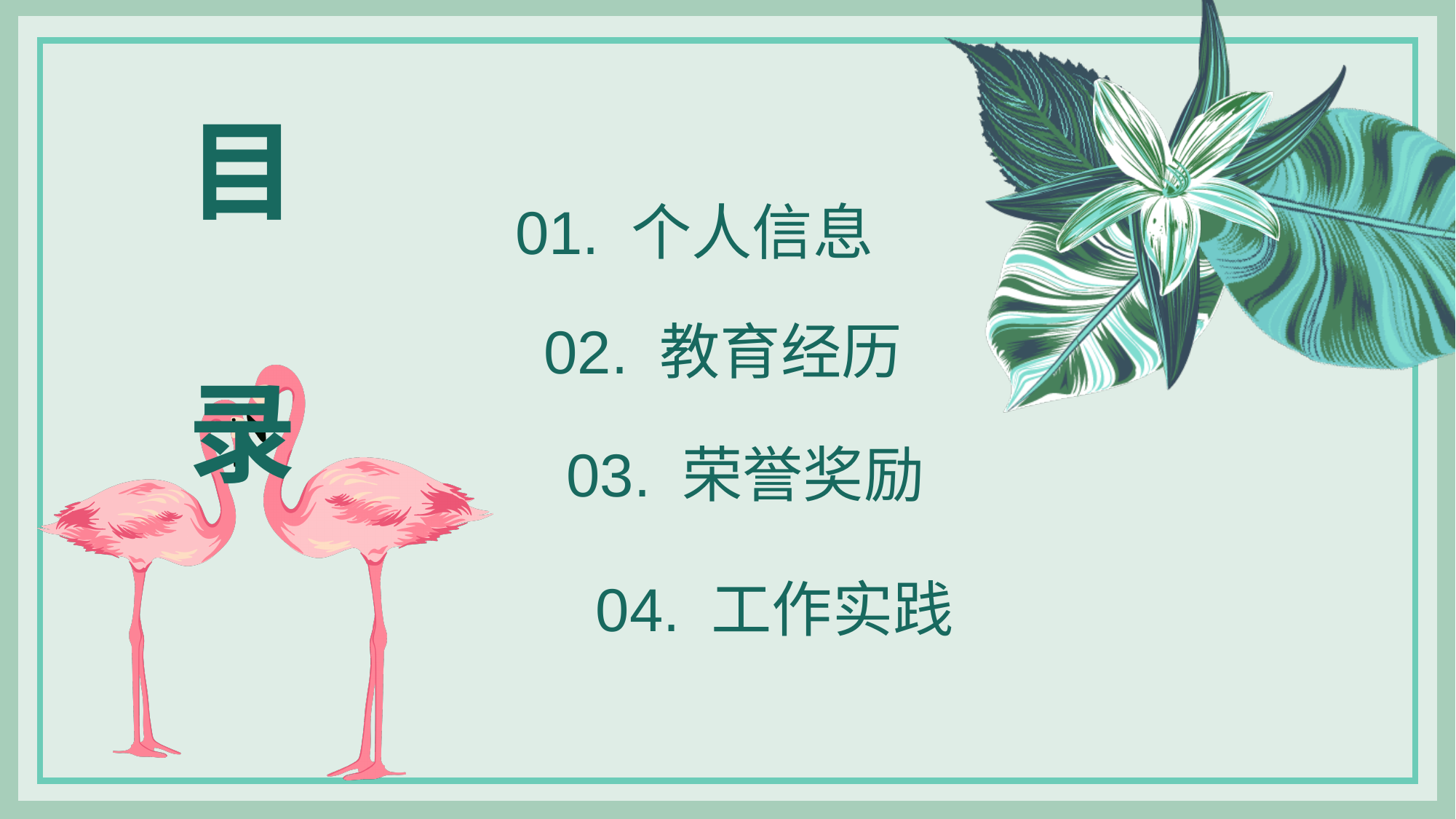

目    录
01. 个人信息
02. 教育经历
03. 荣誉奖励
04. 工作实践